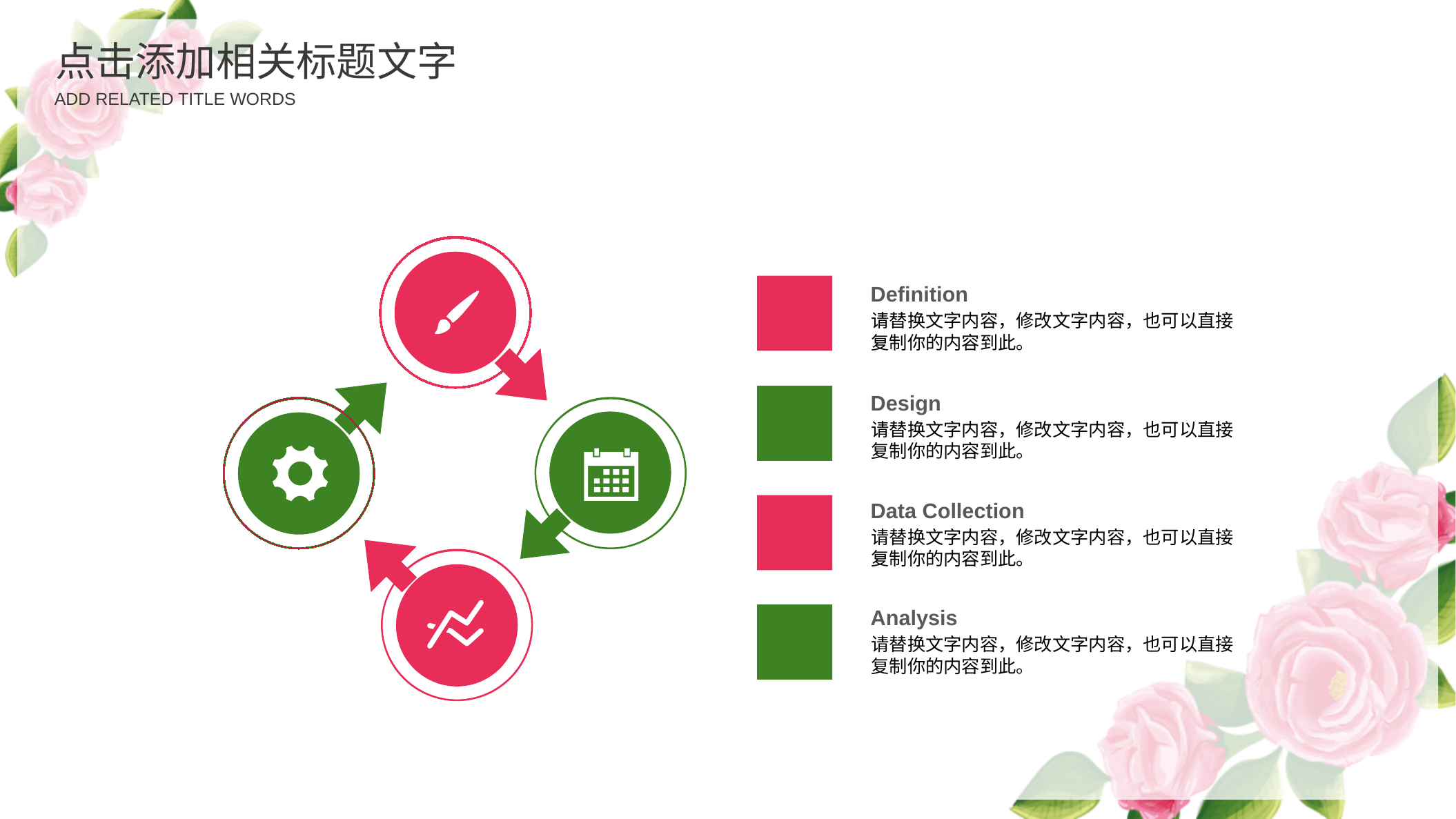

点击添加相关标题文字
ADD RELATED TITLE WORDS

Definition

请替换文字内容，修改文字内容，也可以直接复制你的内容到此。

Design

请替换文字内容，修改文字内容，也可以直接复制你的内容到此。
Data Collection

请替换文字内容，修改文字内容，也可以直接复制你的内容到此。

Analysis

请替换文字内容，修改文字内容，也可以直接复制你的内容到此。